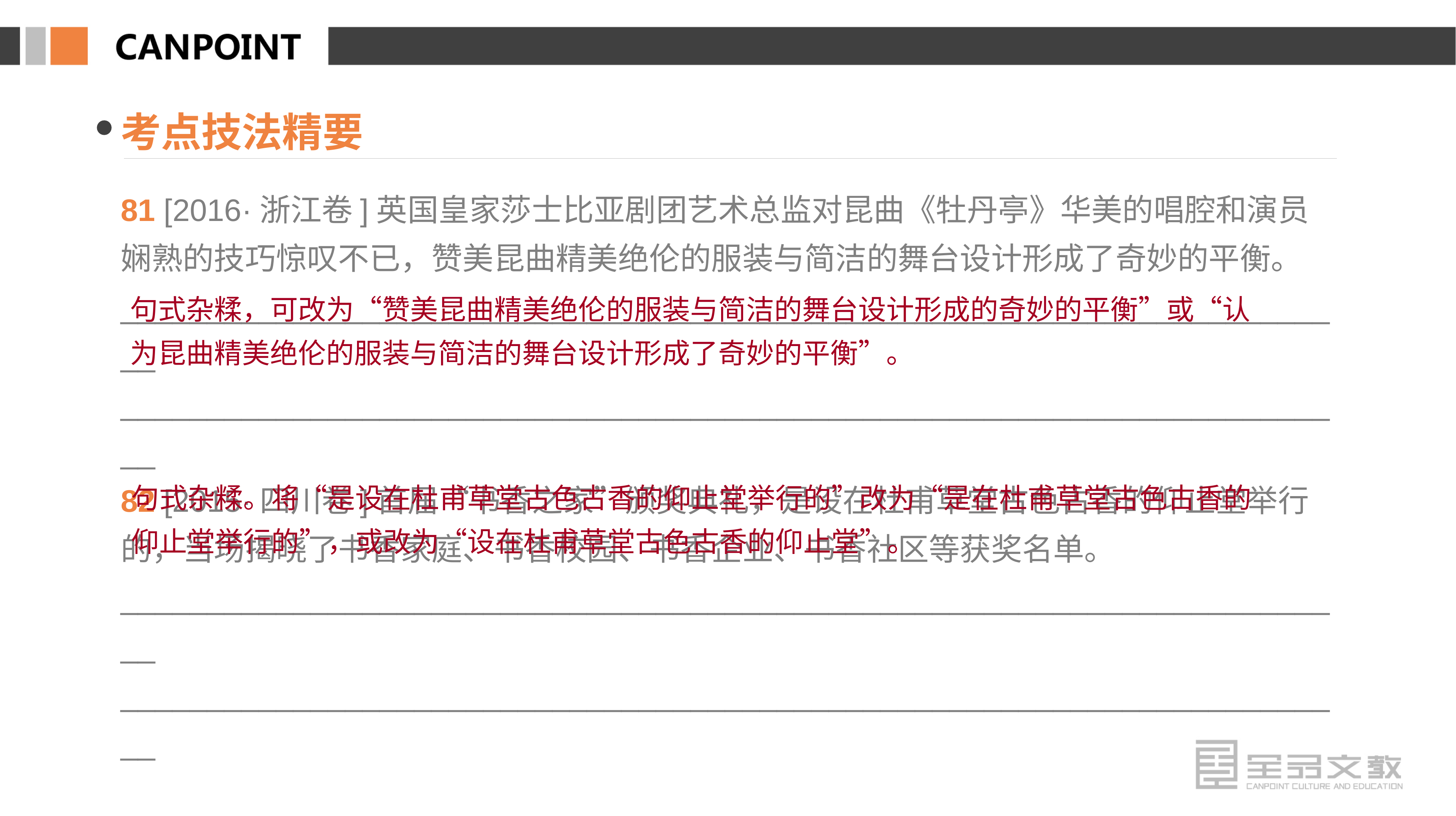

考点技法精要

81 [2016·浙江卷]英国皇家莎士比亚剧团艺术总监对昆曲《牡丹亭》华美的唱腔和演员娴熟的技巧惊叹不已，赞美昆曲精美绝伦的服装与简洁的舞台设计形成了奇妙的平衡。
________________________________________________________________________
________________________________________________________________________
82 [2015·四川卷]首届“书香之家”颁奖典礼，是设在杜甫草堂古色古香的仰止堂举行的，当场揭晓了书香家庭、书香校园、书香企业、书香社区等获奖名单。
________________________________________________________________________
________________________________________________________________________
句式杂糅，可改为“赞美昆曲精美绝伦的服装与简洁的舞台设计形成的奇妙的平衡”或“认为昆曲精美绝伦的服装与简洁的舞台设计形成了奇妙的平衡”。
句式杂糅。将“是设在杜甫草堂古色古香的仰止堂举行的”改为“是在杜甫草堂古色古香的仰止堂举行的”，或改为“设在杜甫草堂古色古香的仰止堂”。